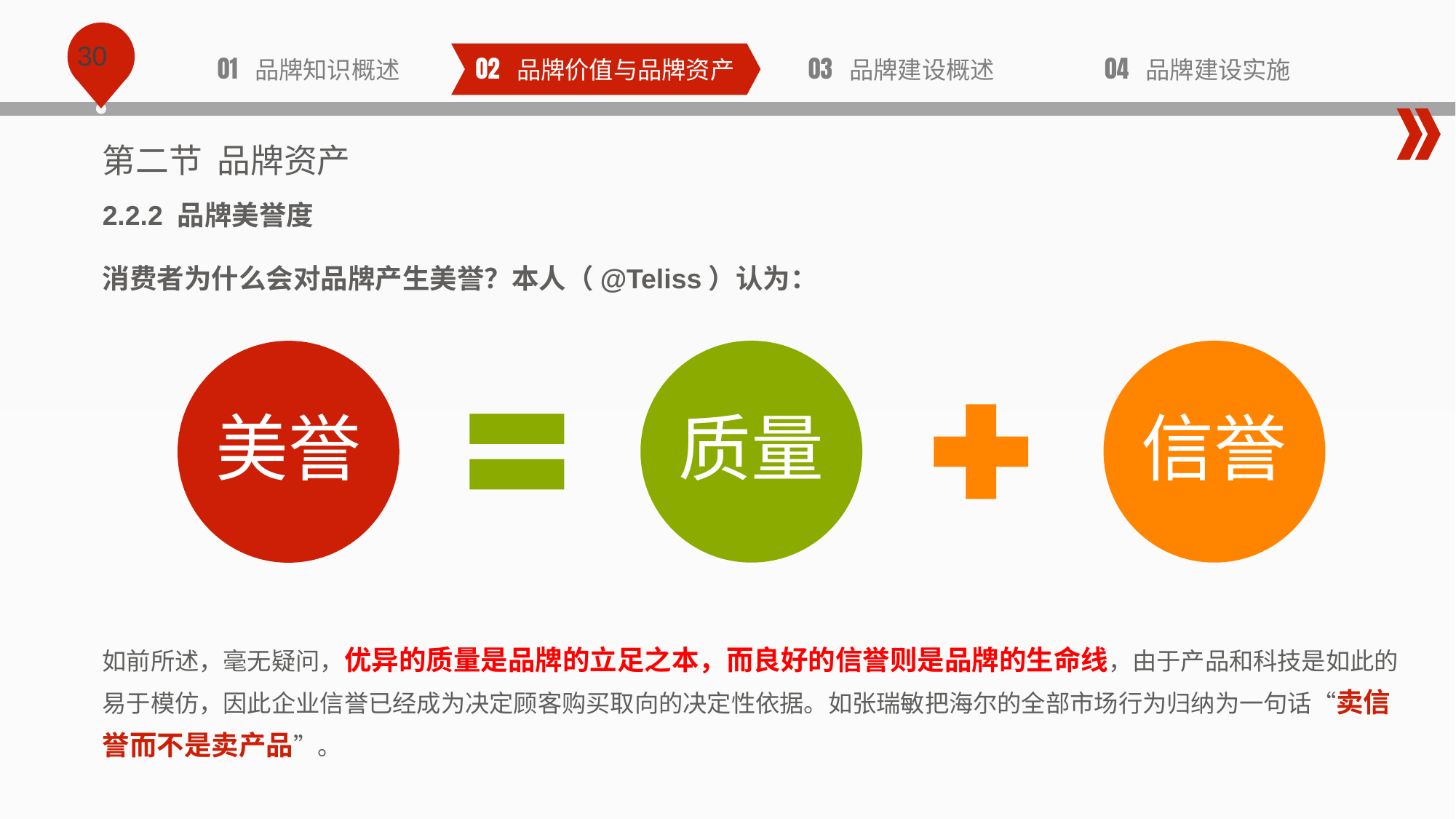

01  品牌知识概述
02  品牌价值与品牌资产
03  品牌建设概述
04  品牌建设实施
第二节  品牌资产
2.2.2 品牌美誉度
消费者为什么会对品牌产生美誉？本人（@Teliss）认为：
质量
信誉
美誉

如前所述，毫无疑问，优异的质量是品牌的立足之本，而良好的信誉则是品牌的生命线，由于产品和科技是如此的易于模仿，因此企业信誉已经成为决定顾客购买取向的决定性依据。如张瑞敏把海尔的全部市场行为归纳为一句话“卖信誉而不是卖产品”。